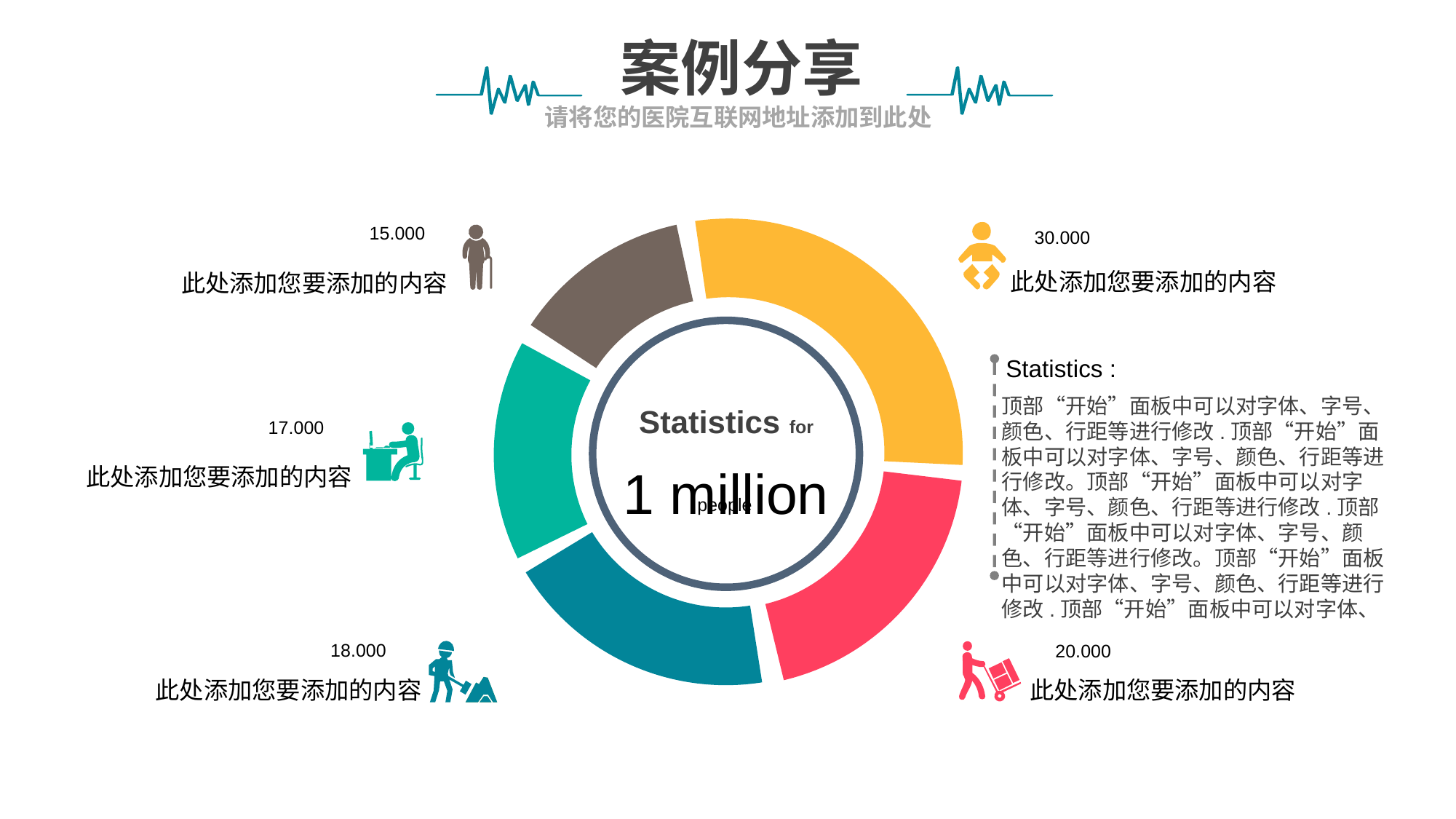

案例分享

请将您的医院互联网地址添加到此处
15.000
此处添加您要添加的内容

30.000
此处添加您要添加的内容

Statistics for
1 million
people
Statistics :

顶部“开始”面板中可以对字体、字号、颜色、行距等进行修改.顶部“开始”面板中可以对字体、字号、颜色、行距等进行修改。顶部“开始”面板中可以对字体、字号、颜色、行距等进行修改.顶部“开始”面板中可以对字体、字号、颜色、行距等进行修改。顶部“开始”面板中可以对字体、字号、颜色、行距等进行修改.顶部“开始”面板中可以对字体、
17.000
此处添加您要添加的内容

18.000
此处添加您要添加的内容

20.000
此处添加您要添加的内容

31